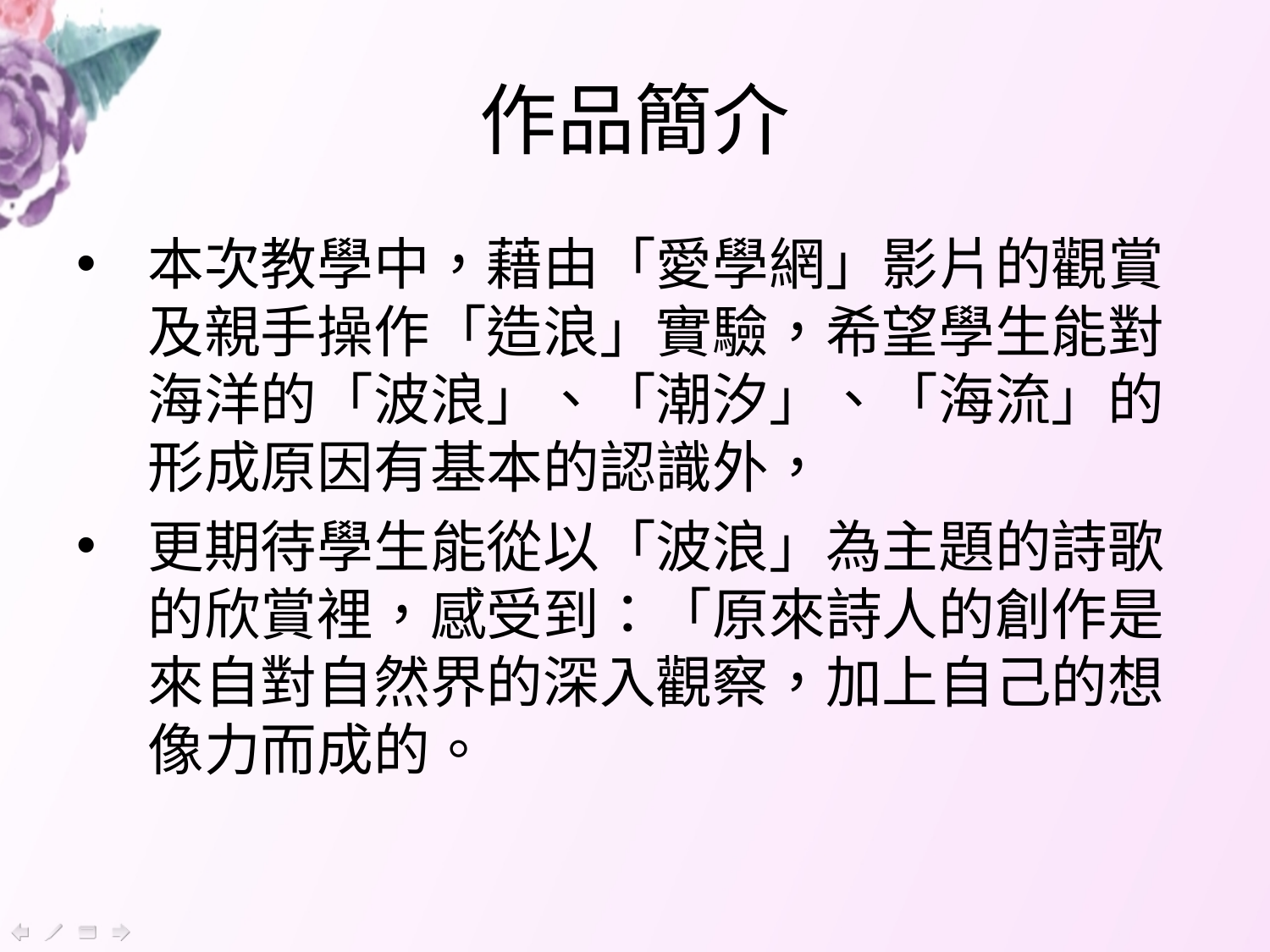

# 作品簡介
本次教學中，藉由「愛學網」影片的觀賞及親手操作「造浪」實驗，希望學生能對海洋的「波浪」、「潮汐」、「海流」的形成原因有基本的認識外，
更期待學生能從以「波浪」為主題的詩歌的欣賞裡，感受到：「原來詩人的創作是來自對自然界的深入觀察，加上自己的想像力而成的。